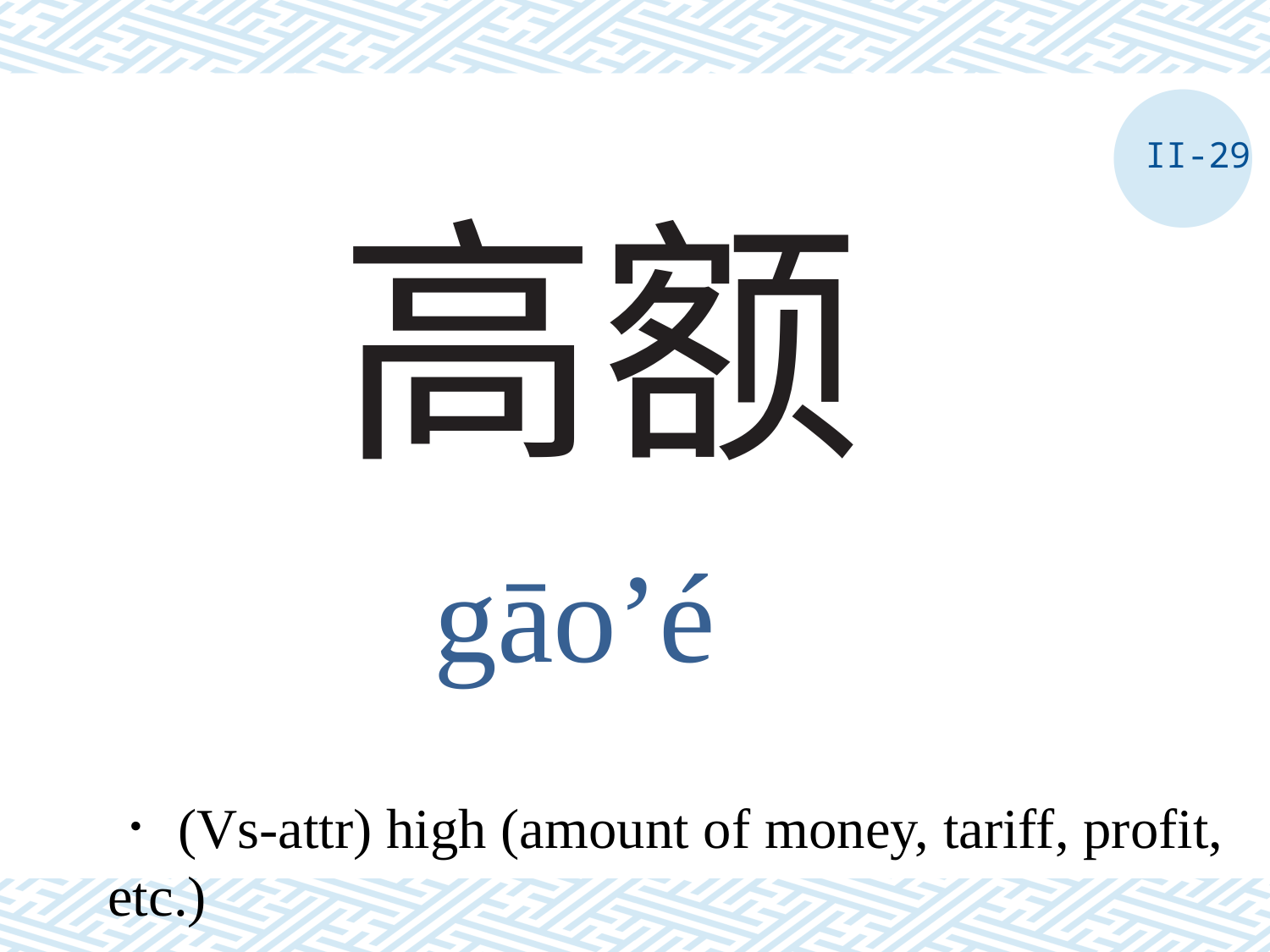

II-29

# 高额
gāo’é
．(Vs-attr) high (amount of money, tariff, profit, etc.)